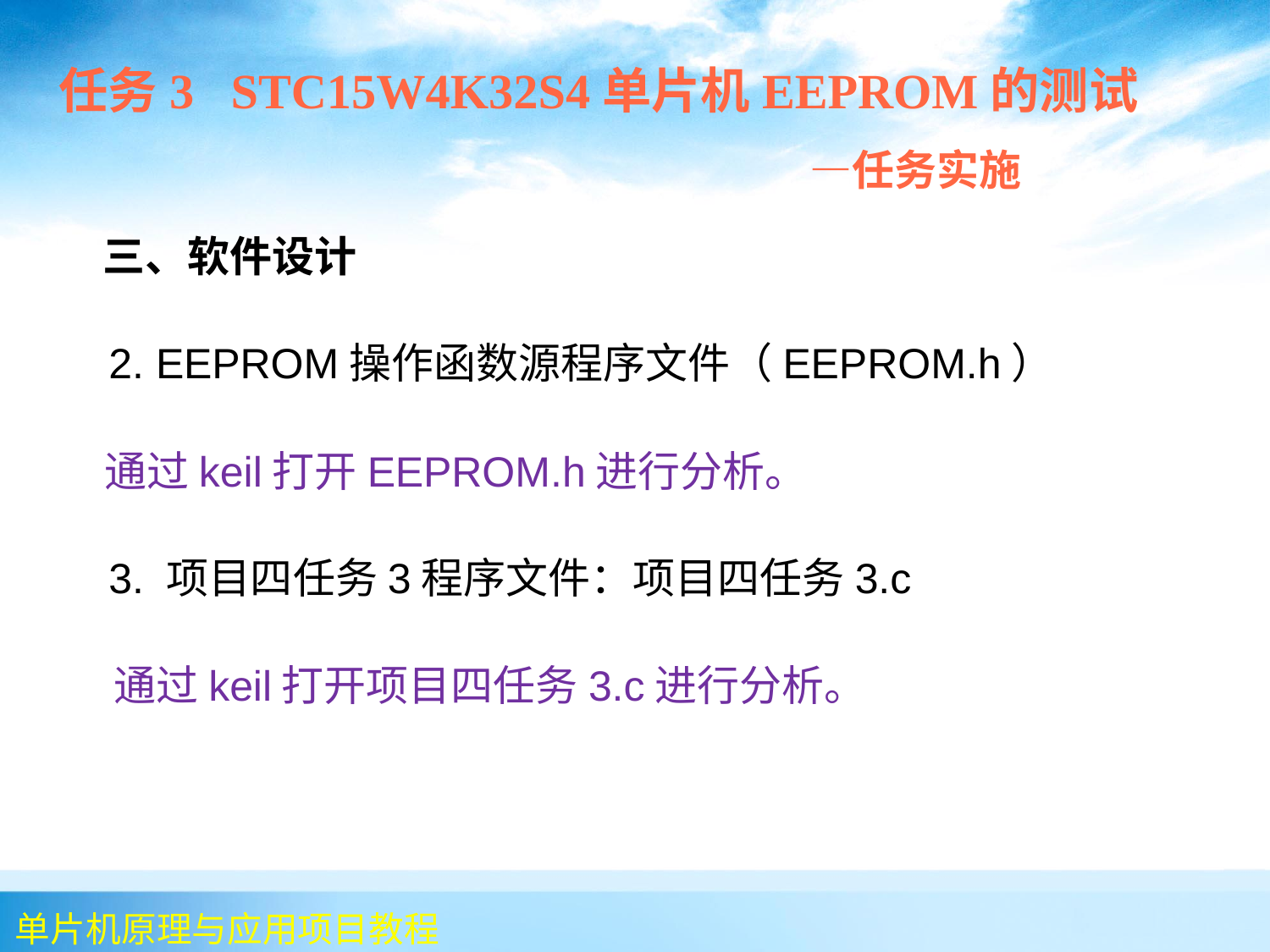

任务3   STC15W4K32S4单片机EEPROM的测试
                                                                     —任务实施
    三、软件设计
	 2. EEPROM操作函数源程序文件（EEPROM.h）
    通过keil打开EEPROM.h进行分析。
	 3. 项目四任务3程序文件：项目四任务3.c
     通过keil打开项目四任务3.c进行分析。